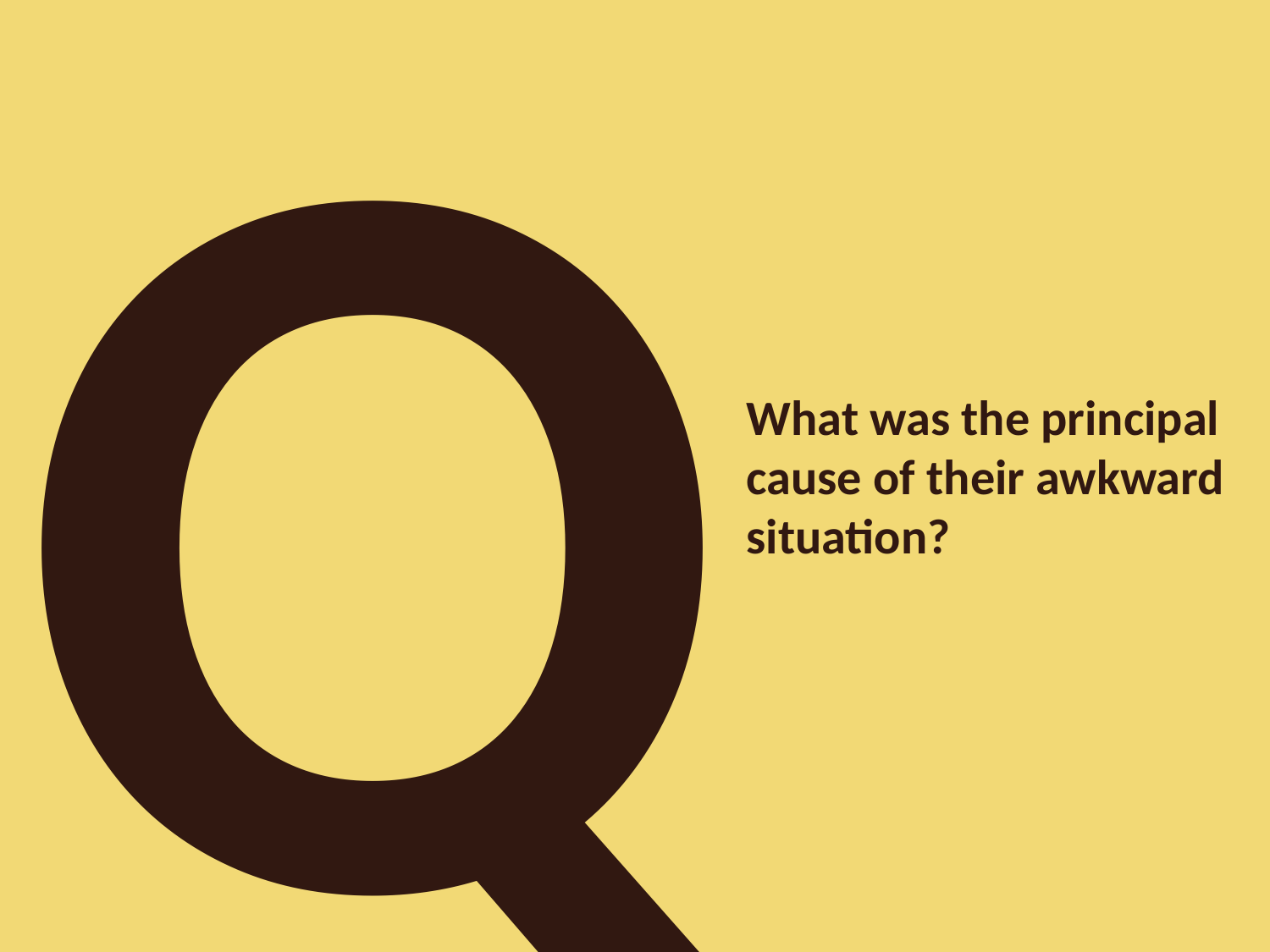

Q
What was the principal cause of their awkward situation?
W ww.51pptmoban.com 搜集整理